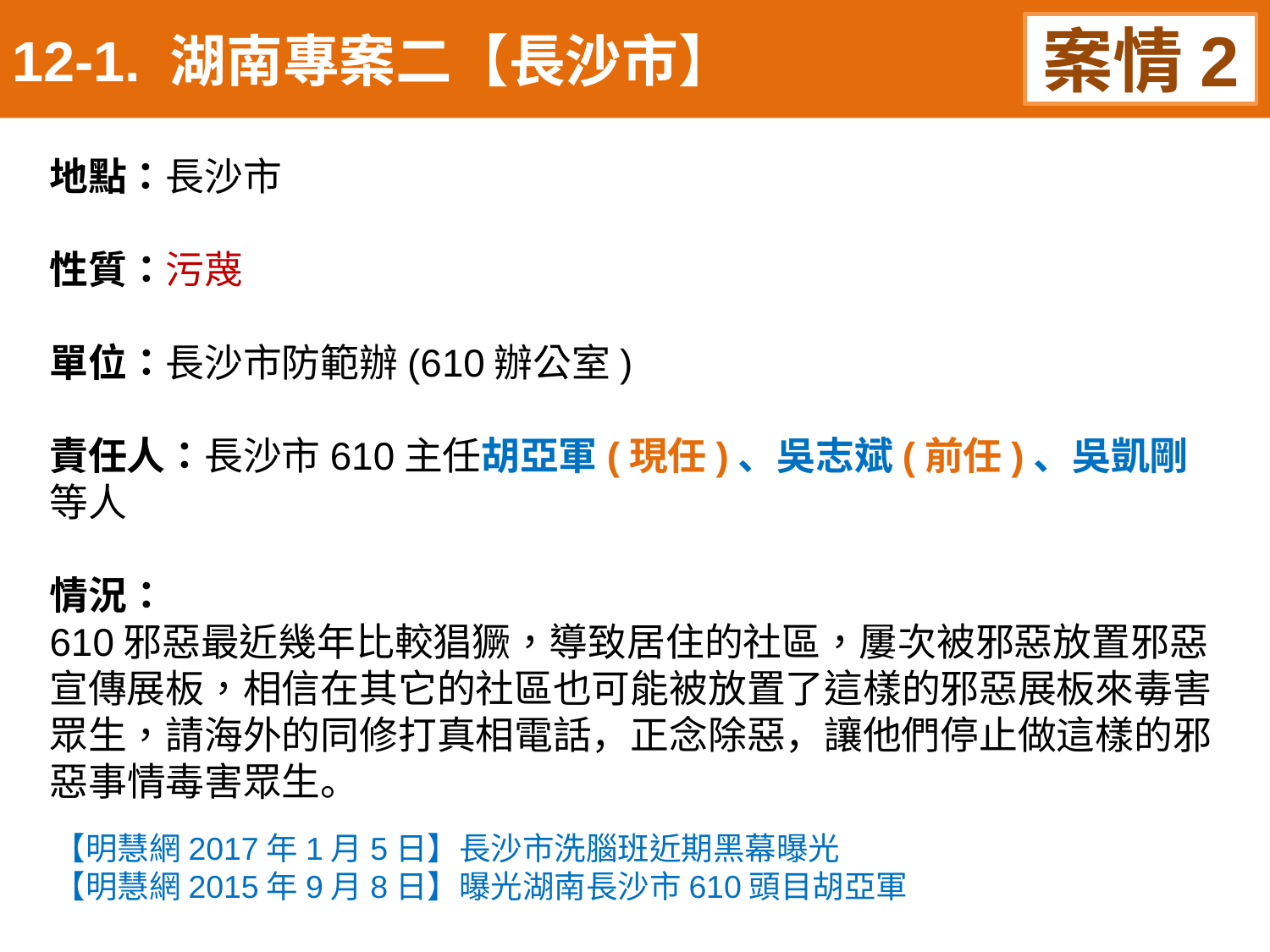

12-1. 湖南專案二【長沙市】
案情2

地點：長沙市

性質：污蔑

單位：長沙市防範辦(610辦公室)

責任人：長沙市610主任胡亞軍(現任)、吳志斌(前任)、吳凱剛等人

情況：
610邪惡最近幾年比較猖獗，導致居住的社區，屢次被邪惡放置邪惡宣傳展板，相信在其它的社區也可能被放置了這樣的邪惡展板來毒害眾生，請海外的同修打真相電話，正念除惡，讓他們停止做這樣的邪惡事情毒害眾生。
【明慧網2017年1月5日】長沙市洗腦班近期黑幕曝光
【明慧網2015年9月8日】曝光湖南長沙市610頭目胡亞軍